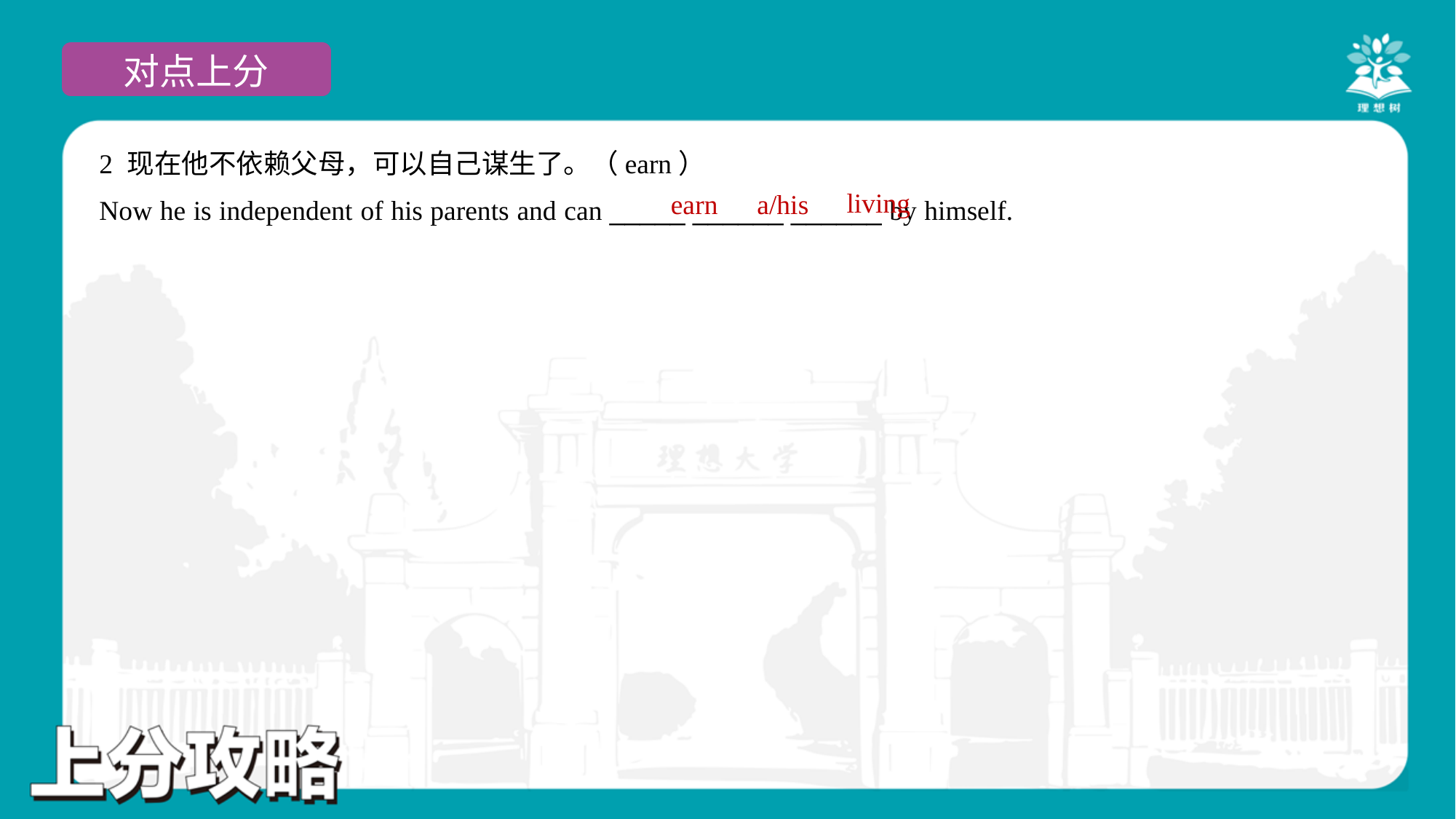

2 现在他不依赖父母，可以自己谋生了。（earn）
Now he is independent of his parents and can _____ ______ ______ by himself.
living
earn
a/his